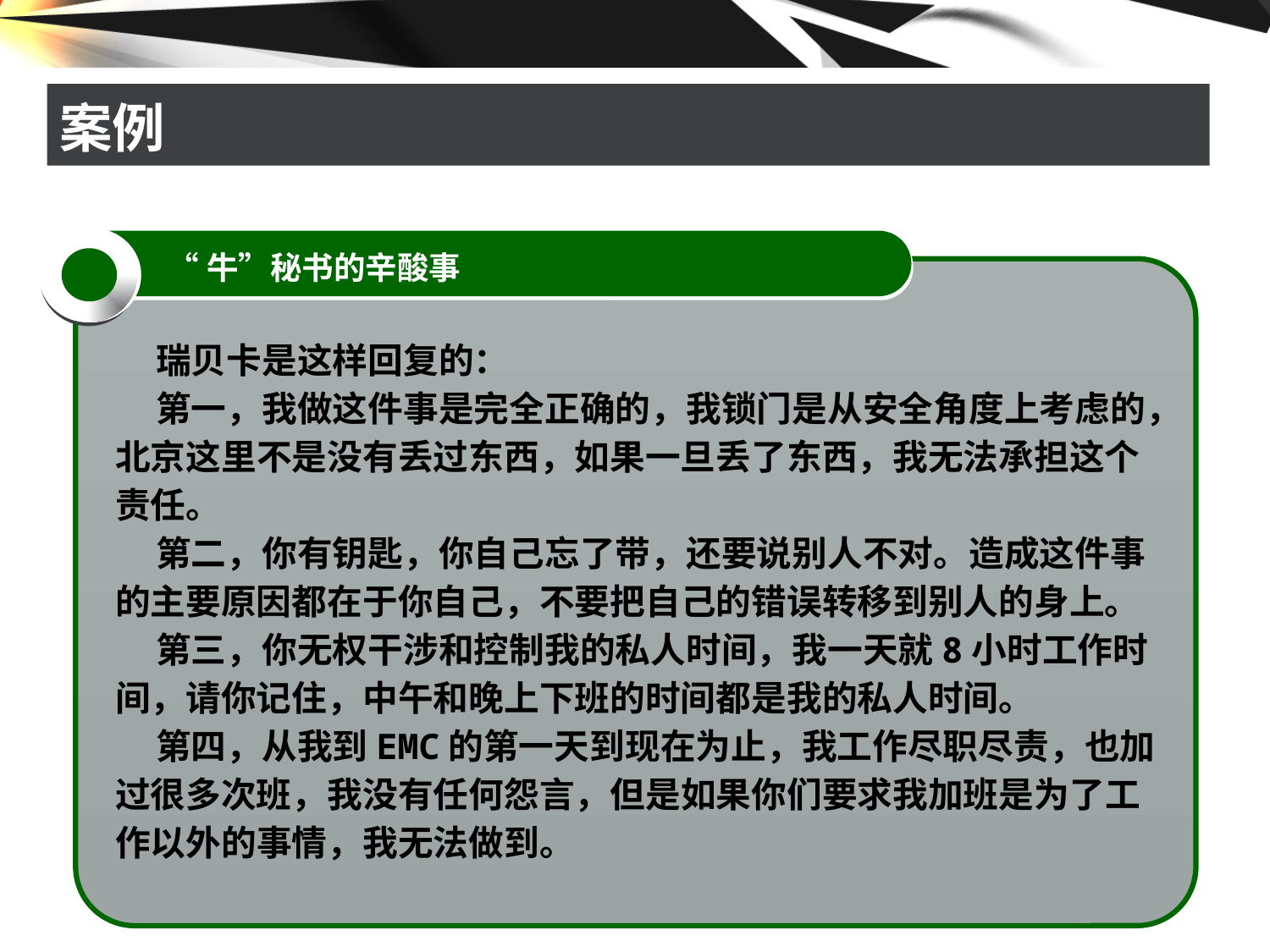

# 案例

“牛”秘书的辛酸事

    瑞贝卡是这样回复的：
    第一，我做这件事是完全正确的，我锁门是从安全角度上考虑的，北京这里不是没有丢过东西，如果一旦丢了东西，我无法承担这个责任。
    第二，你有钥匙，你自己忘了带，还要说别人不对。造成这件事的主要原因都在于你自己，不要把自己的错误转移到别人的身上。
    第三，你无权干涉和控制我的私人时间，我一天就8小时工作时间，请你记住，中午和晚上下班的时间都是我的私人时间。
    第四，从我到EMC的第一天到现在为止，我工作尽职尽责，也加过很多次班，我没有任何怨言，但是如果你们要求我加班是为了工作以外的事情，我无法做到。